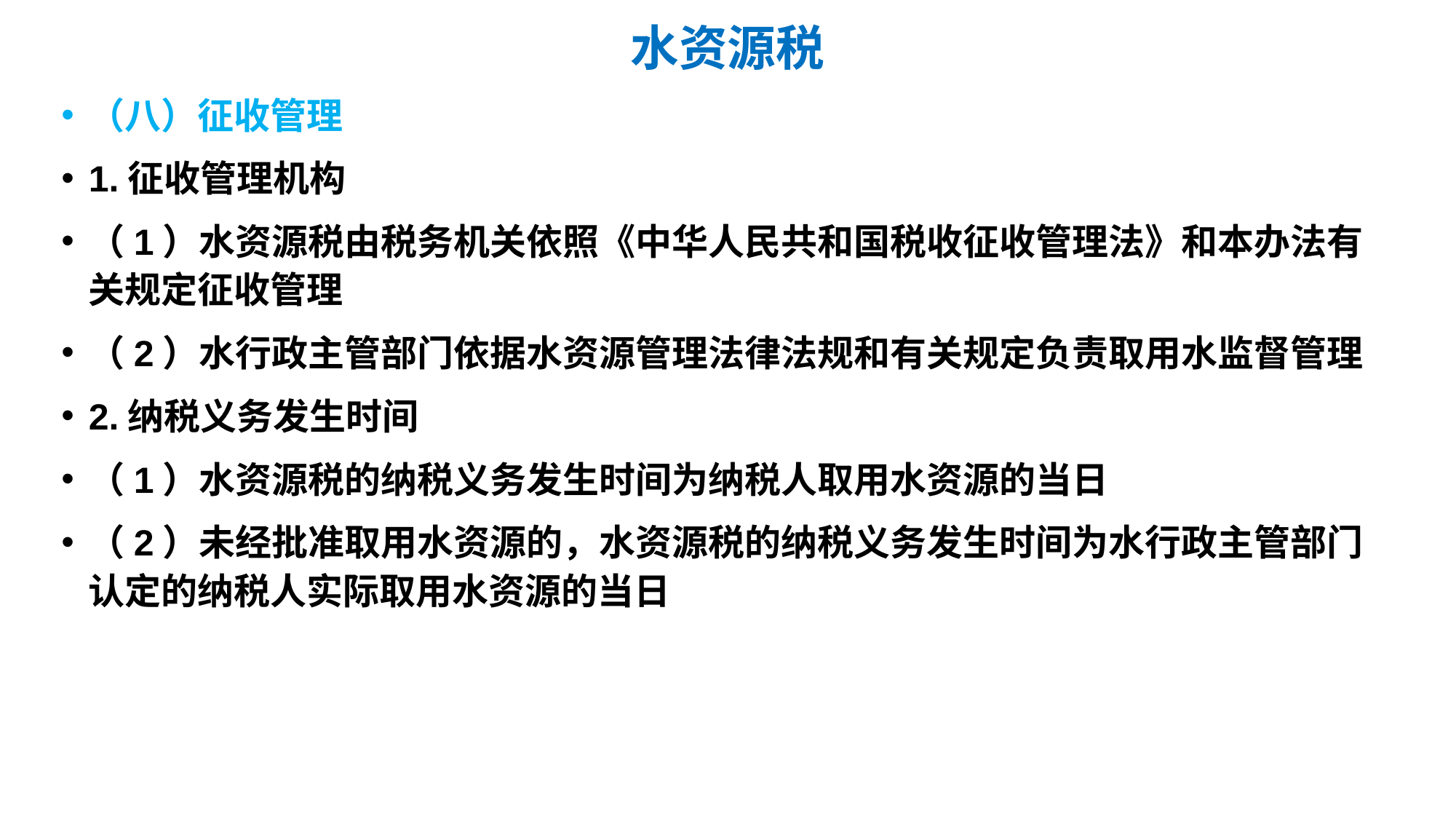

# 水资源税
（八）征收管理
1.征收管理机构
（1）水资源税由税务机关依照《中华人民共和国税收征收管理法》和本办法有关规定征收管理
（2）水行政主管部门依据水资源管理法律法规和有关规定负责取用水监督管理
2.纳税义务发生时间
（1）水资源税的纳税义务发生时间为纳税人取用水资源的当日
（2）未经批准取用水资源的，水资源税的纳税义务发生时间为水行政主管部门认定的纳税人实际取用水资源的当日